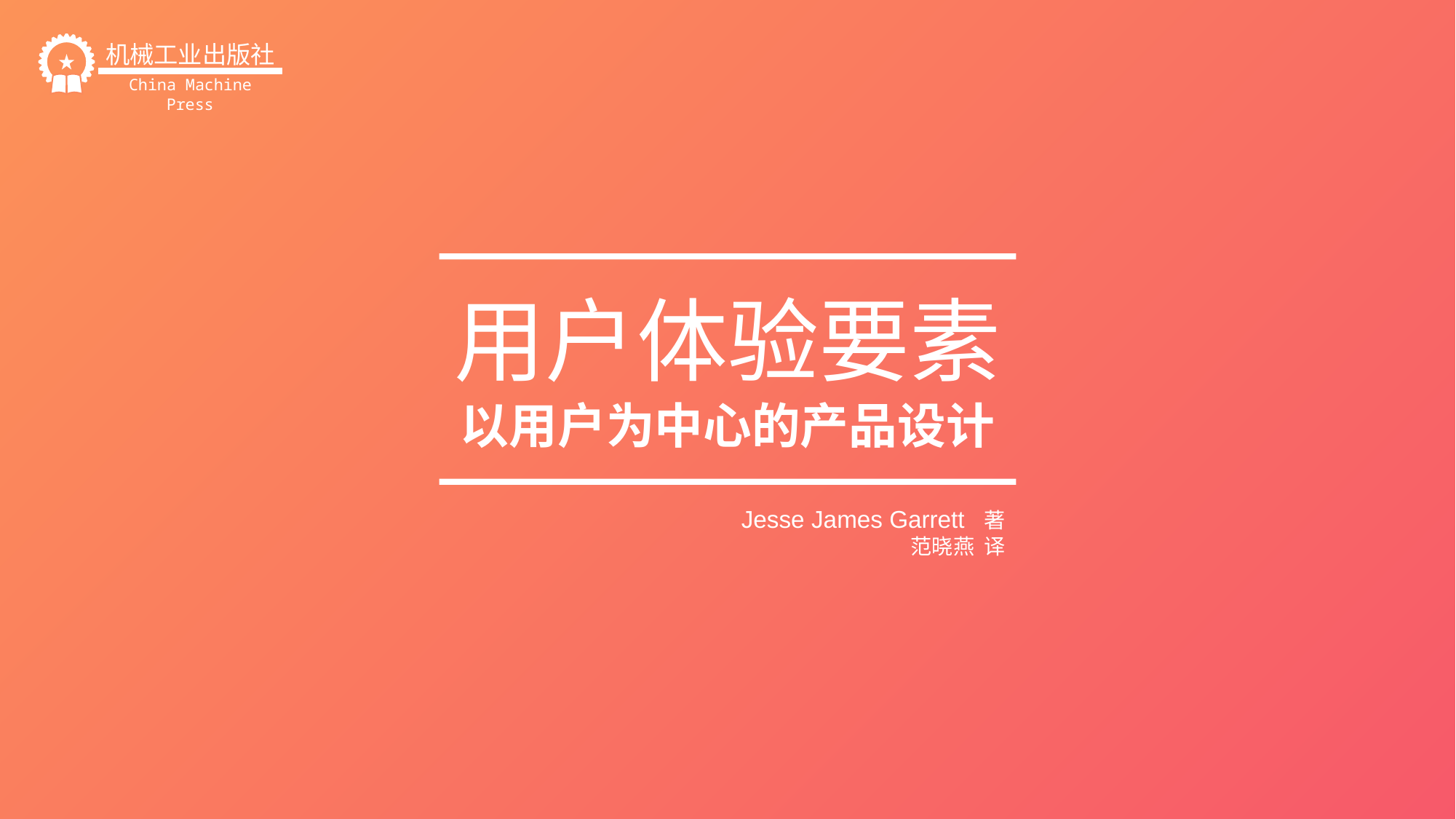

机械工业出版社

China Machine Press

用户体验要素
以用户为中心的产品设计

Jesse James Garrett  著
范晓燕  译